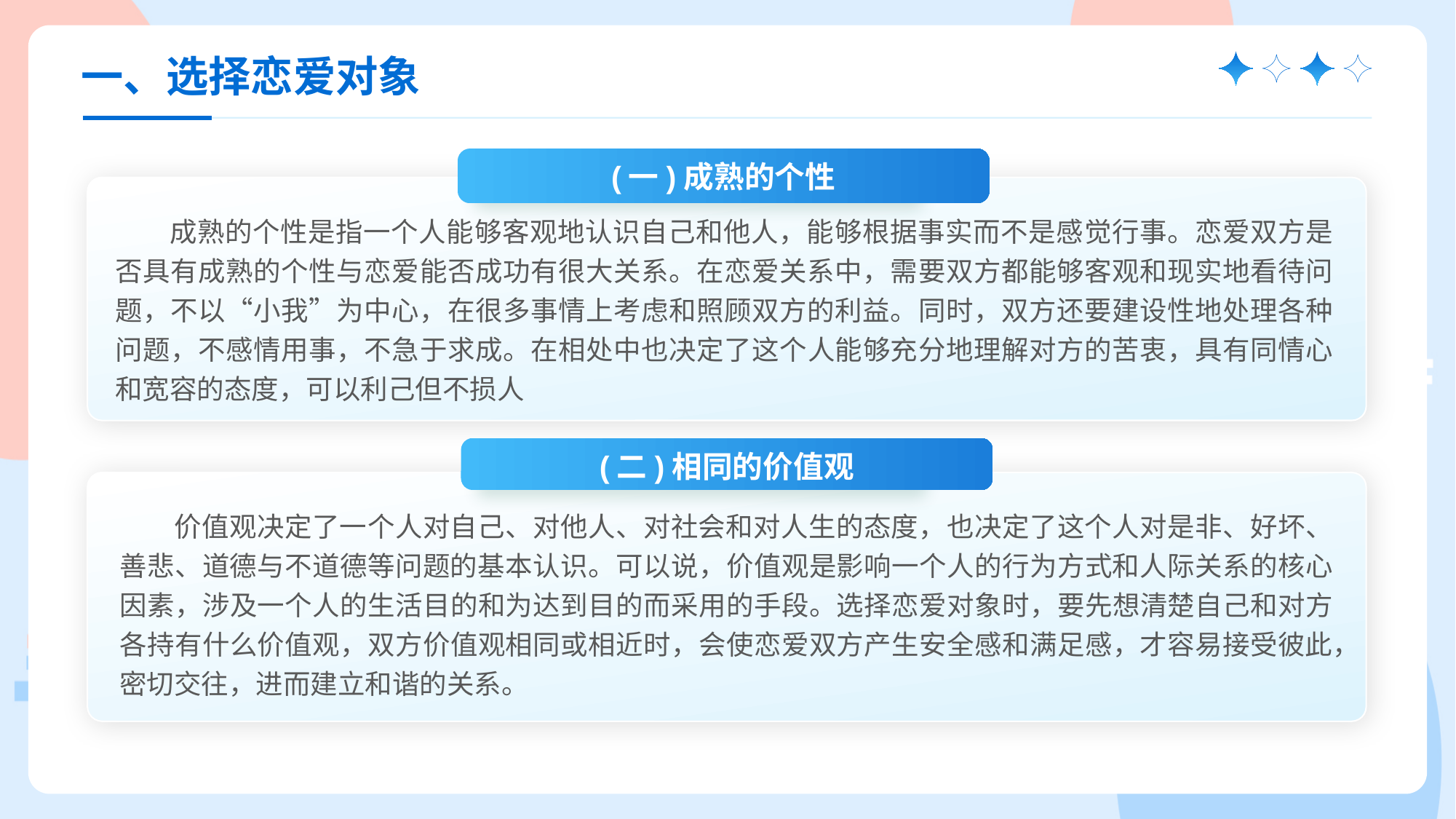

一、选择恋爱对象

(一)成熟的个性

成熟的个性是指一个人能够客观地认识自己和他人，能够根据事实而不是感觉行事。恋爱双方是否具有成熟的个性与恋爱能否成功有很大关系。在恋爱关系中，需要双方都能够客观和现实地看待问题，不以“小我”为中心，在很多事情上考虑和照顾双方的利益。同时，双方还要建设性地处理各种问题，不感情用事，不急于求成。在相处中也决定了这个人能够充分地理解对方的苦衷，具有同情心和宽容的态度，可以利己但不损人

(二)相同的价值观

价值观决定了一个人对自己、对他人、对社会和对人生的态度，也决定了这个人对是非、好坏、善悲、道德与不道德等问题的基本认识。可以说，价值观是影响一个人的行为方式和人际关系的核心因素，涉及一个人的生活目的和为达到目的而采用的手段。选择恋爱对象时，要先想清楚自己和对方各持有什么价值观，双方价值观相同或相近时，会使恋爱双方产生安全感和满足感，才容易接受彼此，密切交往，进而建立和谐的关系。